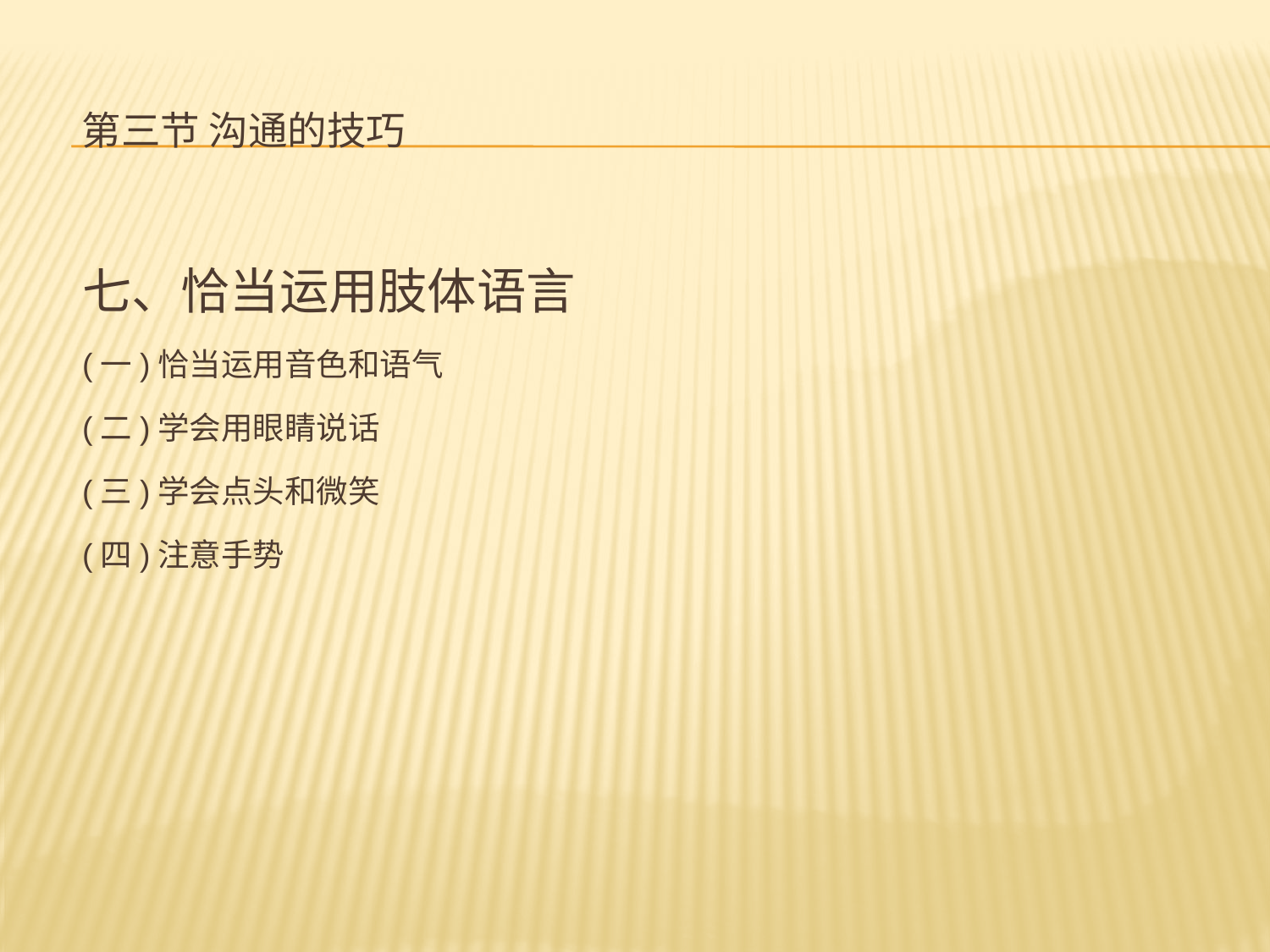

# 第三节 沟通的技巧
七、恰当运用肢体语言
(一)恰当运用音色和语气
(二)学会用眼睛说话
(三)学会点头和微笑
(四)注意手势